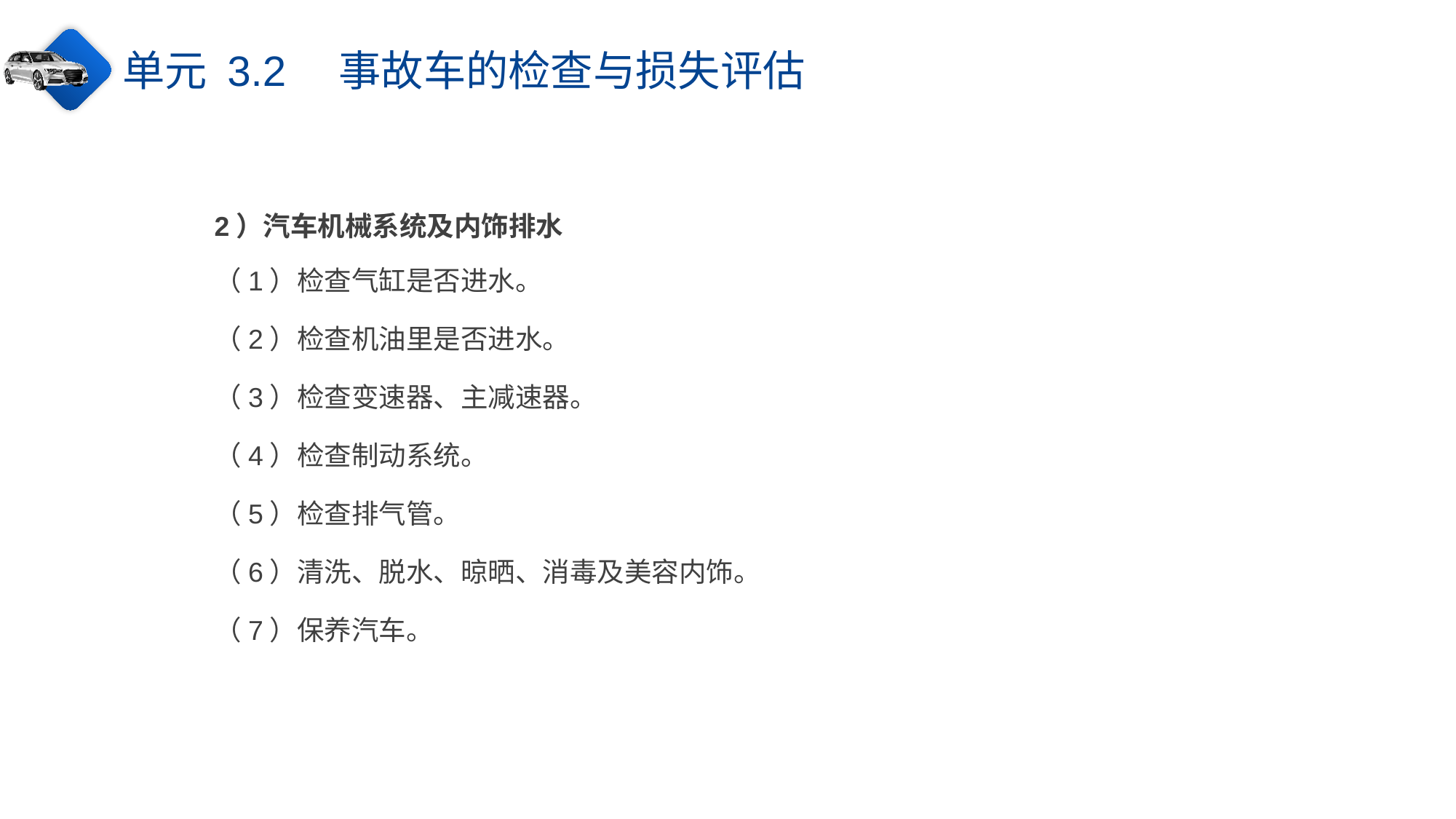

单元 3.2　事故车的检查与损失评估
2）汽车机械系统及内饰排水
（1）检查气缸是否进水。
（2）检查机油里是否进水。
（3）检查变速器、主减速器。
（4）检查制动系统。
（5）检查排气管。
（6）清洗、脱水、晾晒、消毒及美容内饰。
（7）保养汽车。